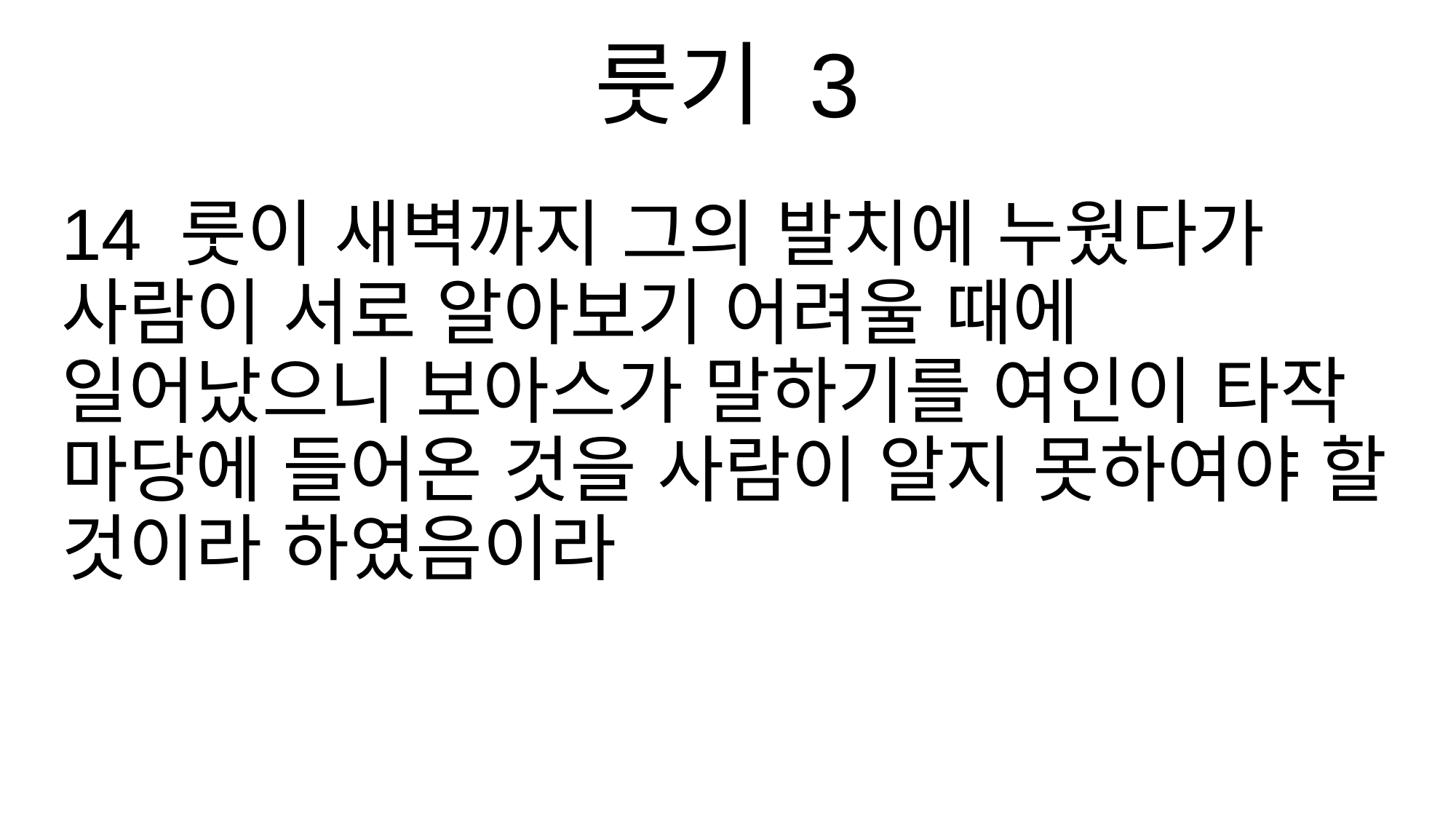

룻기 3
14 룻이 새벽까지 그의 발치에 누웠다가 사람이 서로 알아보기 어려울 때에 일어났으니 보아스가 말하기를 여인이 타작 마당에 들어온 것을 사람이 알지 못하여야 할 것이라 하였음이라